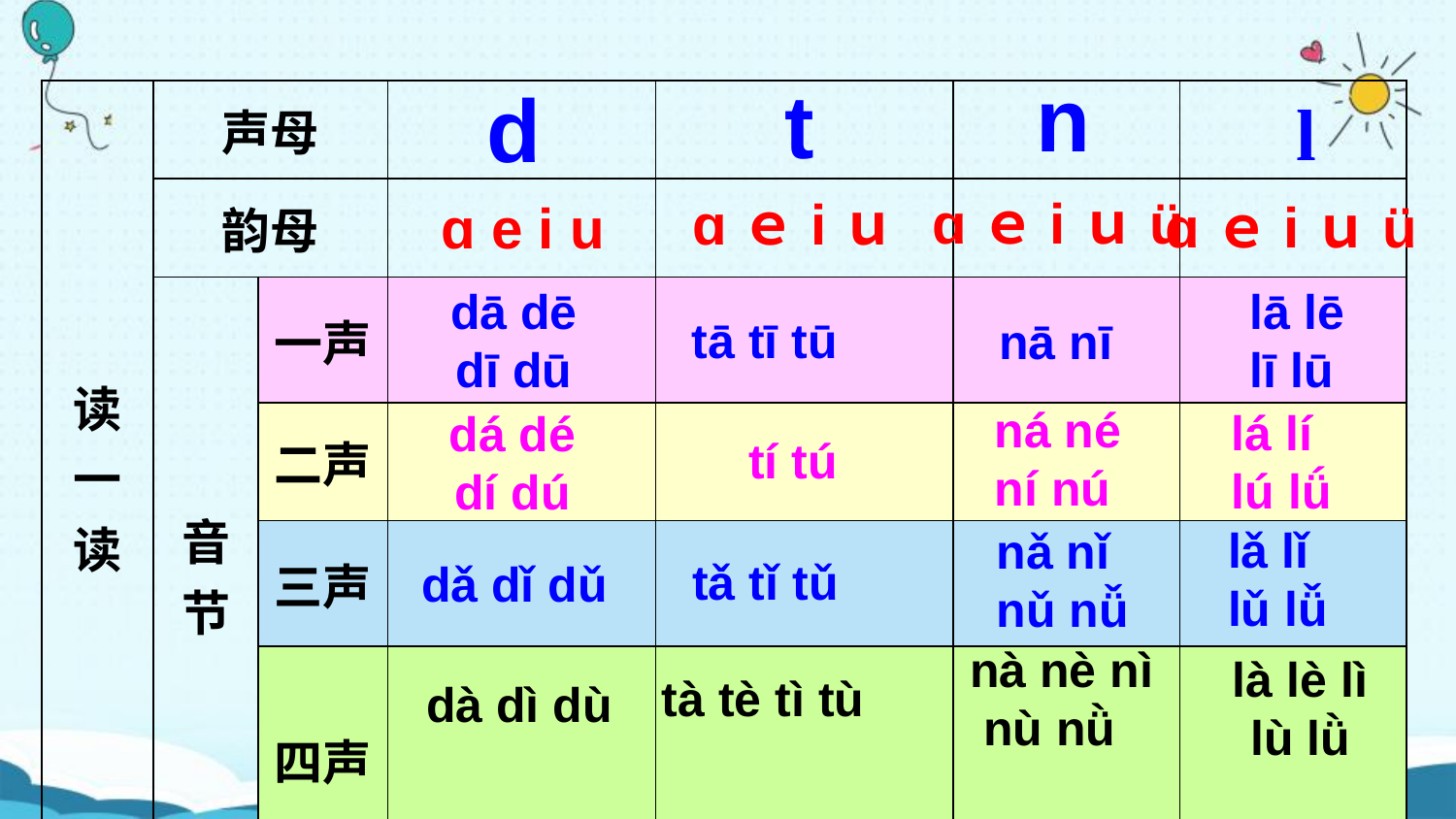

n
t
d
| 读一读 | 声母 |  |  |  |  |  |
| --- | --- | --- | --- | --- | --- | --- |
|  | 韵母 |  |  |  |  |  |
|  | 音节 | 一声 |  |  |  |  |
|  |  | 二声 |  |  |  |  |
|  |  | 三声 |  |  |  |  |
|  |  | 四声 |  |  |  |  |
l
ɑｅiｕü
ɑｅiｕ
ɑｅiｕü
ɑ e i u
dā dē
dī dū
lā lē
lī lū
tā tī tū
nā nī
ná né
ní nú
lá lí
lú lǘ
dá dé
dí dú
tí tú
lǎ lǐ
lǔ lǚ
nǎ nǐ
nǔ nǚ
tǎ tǐ tǔ
dǎ dǐ dǔ
nà nè nì
 nù nǜ
là lè lì
lù lǜ
tà tè tì tù
dà dì dù